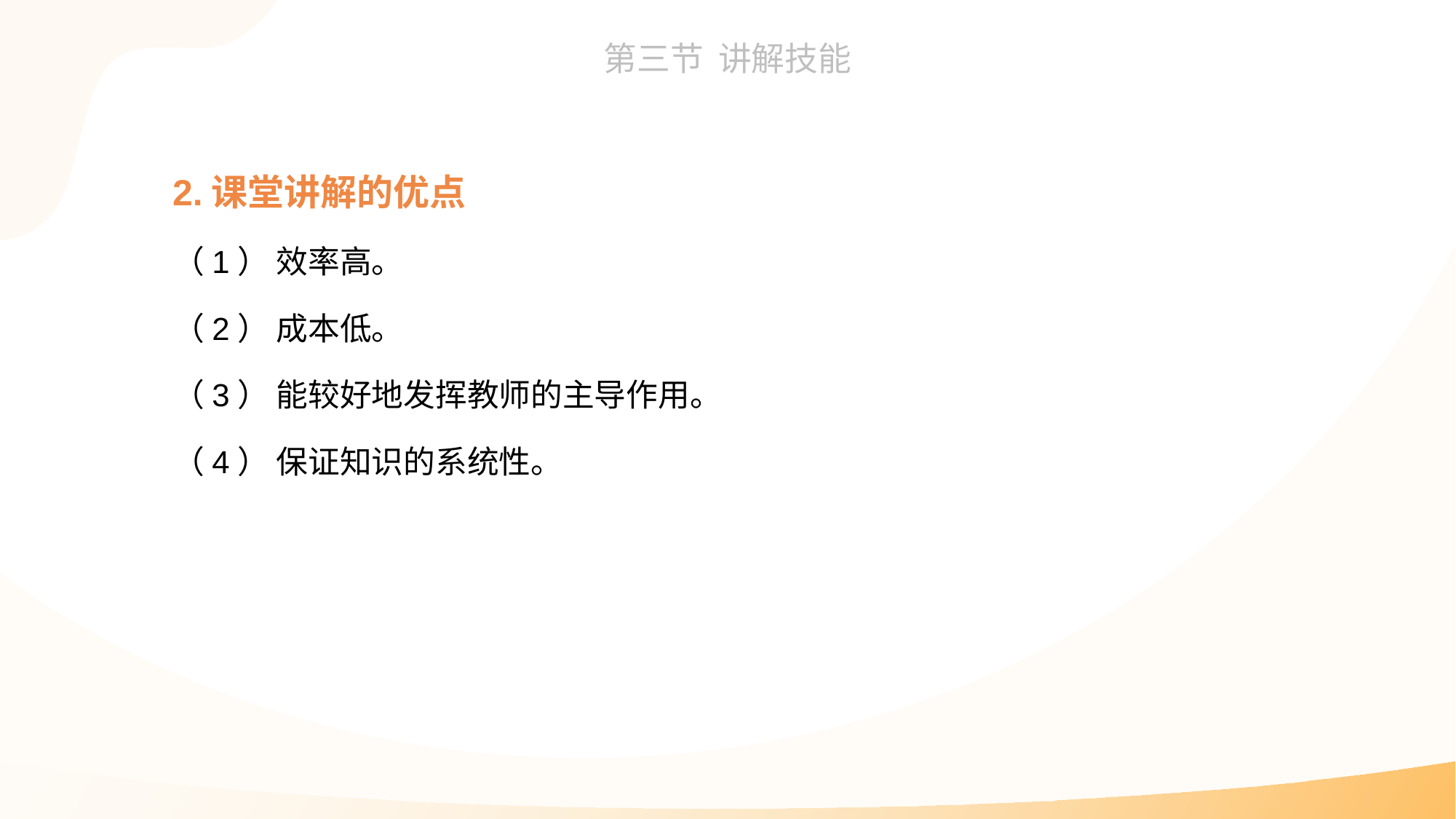

2.课堂讲解的优点
（1） 效率高。
（2） 成本低。
（3） 能较好地发挥教师的主导作用。
（4） 保证知识的系统性。